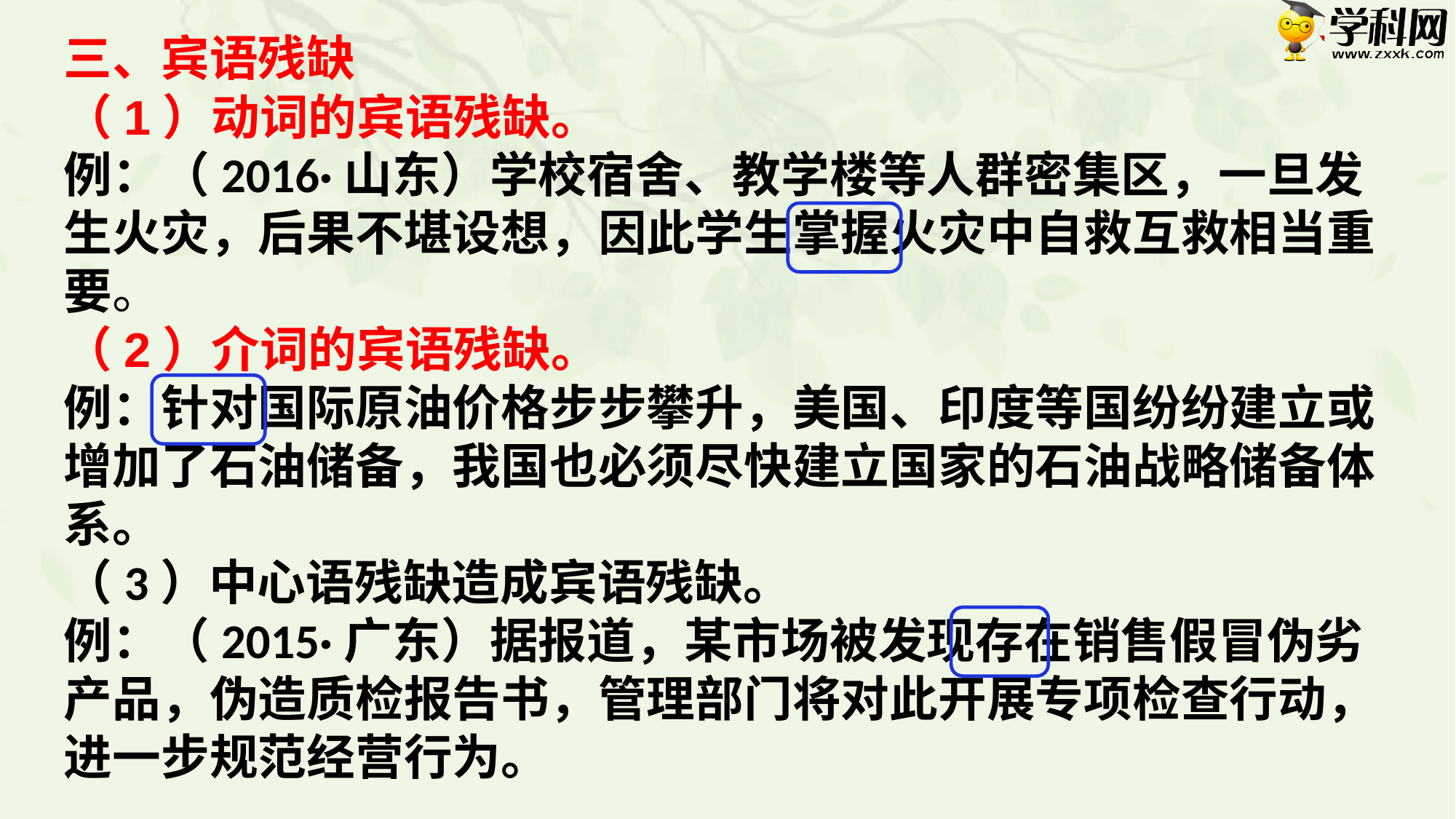

三、宾语残缺
（1）动词的宾语残缺。
例：（2016·山东）学校宿舍、教学楼等人群密集区，一旦发生火灾，后果不堪设想，因此学生掌握火灾中自救互救相当重要。
（2）介词的宾语残缺。
例：针对国际原油价格步步攀升，美国、印度等国纷纷建立或增加了石油储备，我国也必须尽快建立国家的石油战略储备体系。
（3）中心语残缺造成宾语残缺。
例：（2015·广东）据报道，某市场被发现存在销售假冒伪劣产品，伪造质检报告书，管理部门将对此开展专项检查行动，进一步规范经营行为。